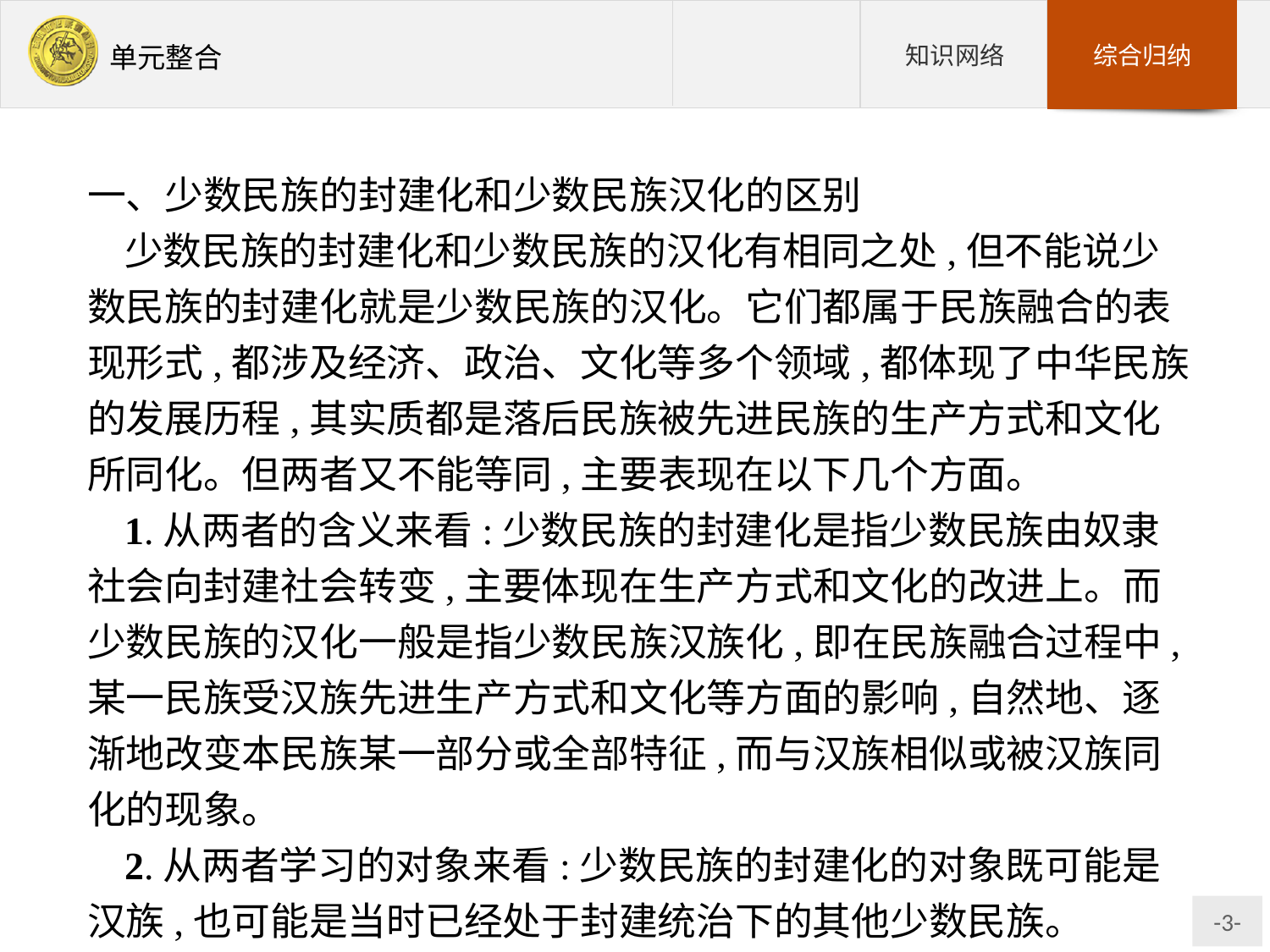

一、少数民族的封建化和少数民族汉化的区别
少数民族的封建化和少数民族的汉化有相同之处,但不能说少数民族的封建化就是少数民族的汉化。它们都属于民族融合的表现形式,都涉及经济、政治、文化等多个领域,都体现了中华民族的发展历程,其实质都是落后民族被先进民族的生产方式和文化所同化。但两者又不能等同,主要表现在以下几个方面。
1.从两者的含义来看:少数民族的封建化是指少数民族由奴隶社会向封建社会转变,主要体现在生产方式和文化的改进上。而少数民族的汉化一般是指少数民族汉族化,即在民族融合过程中,某一民族受汉族先进生产方式和文化等方面的影响,自然地、逐渐地改变本民族某一部分或全部特征,而与汉族相似或被汉族同化的现象。
2.从两者学习的对象来看:少数民族的封建化的对象既可能是汉族,也可能是当时已经处于封建统治下的其他少数民族。